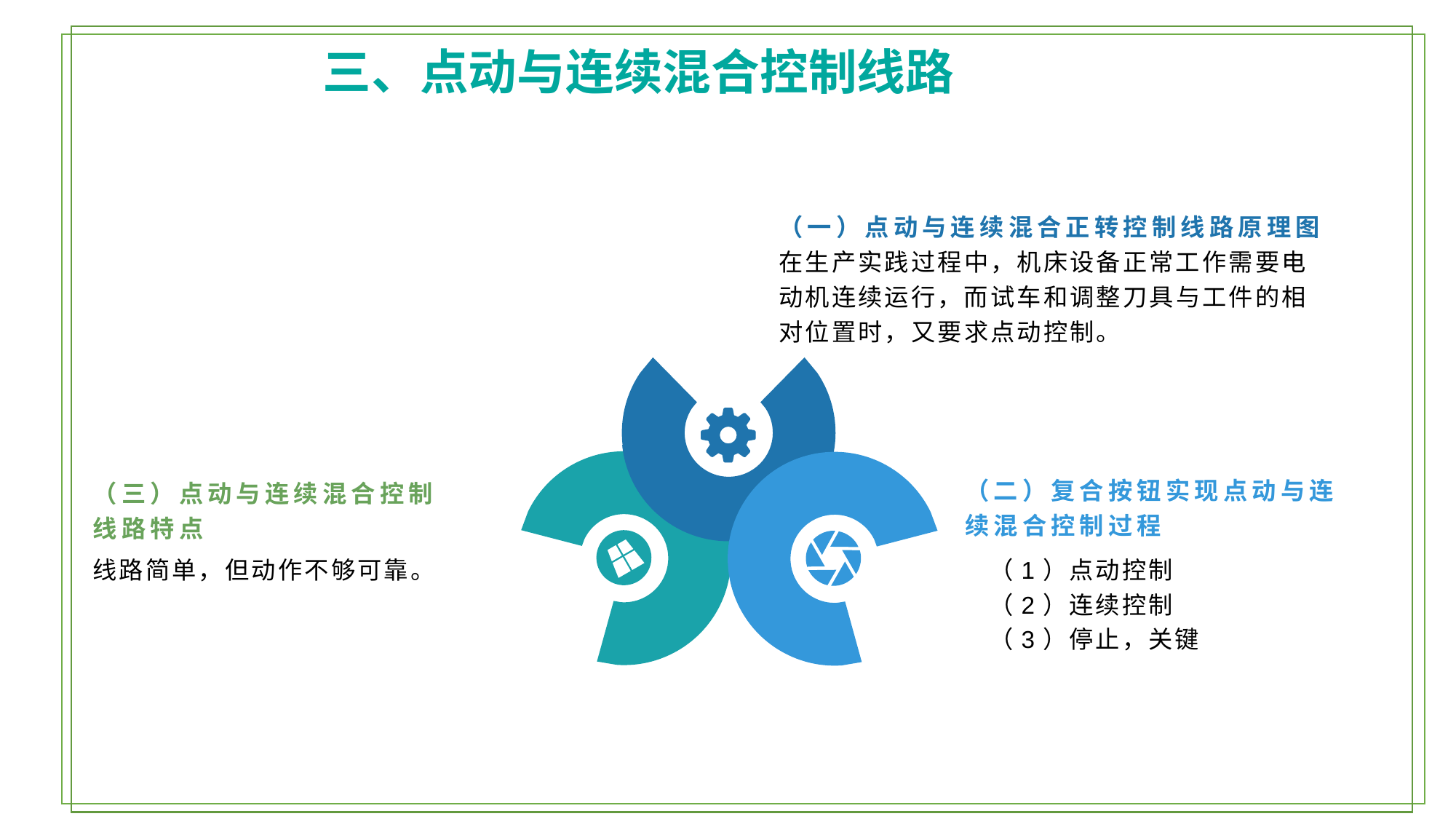

三、点动与连续混合控制线路
（一）点动与连续混合正转控制线路原理图
在生产实践过程中，机床设备正常工作需要电动机连续运行，而试车和调整刀具与工件的相对位置时，又要求点动控制。

（二）复合按钮实现点动与连续混合控制过程

（三）点动与连续混合控制线路特点

线路简单，但动作不够可靠。
（1）点动控制
（2）连续控制
（3）停止，关键